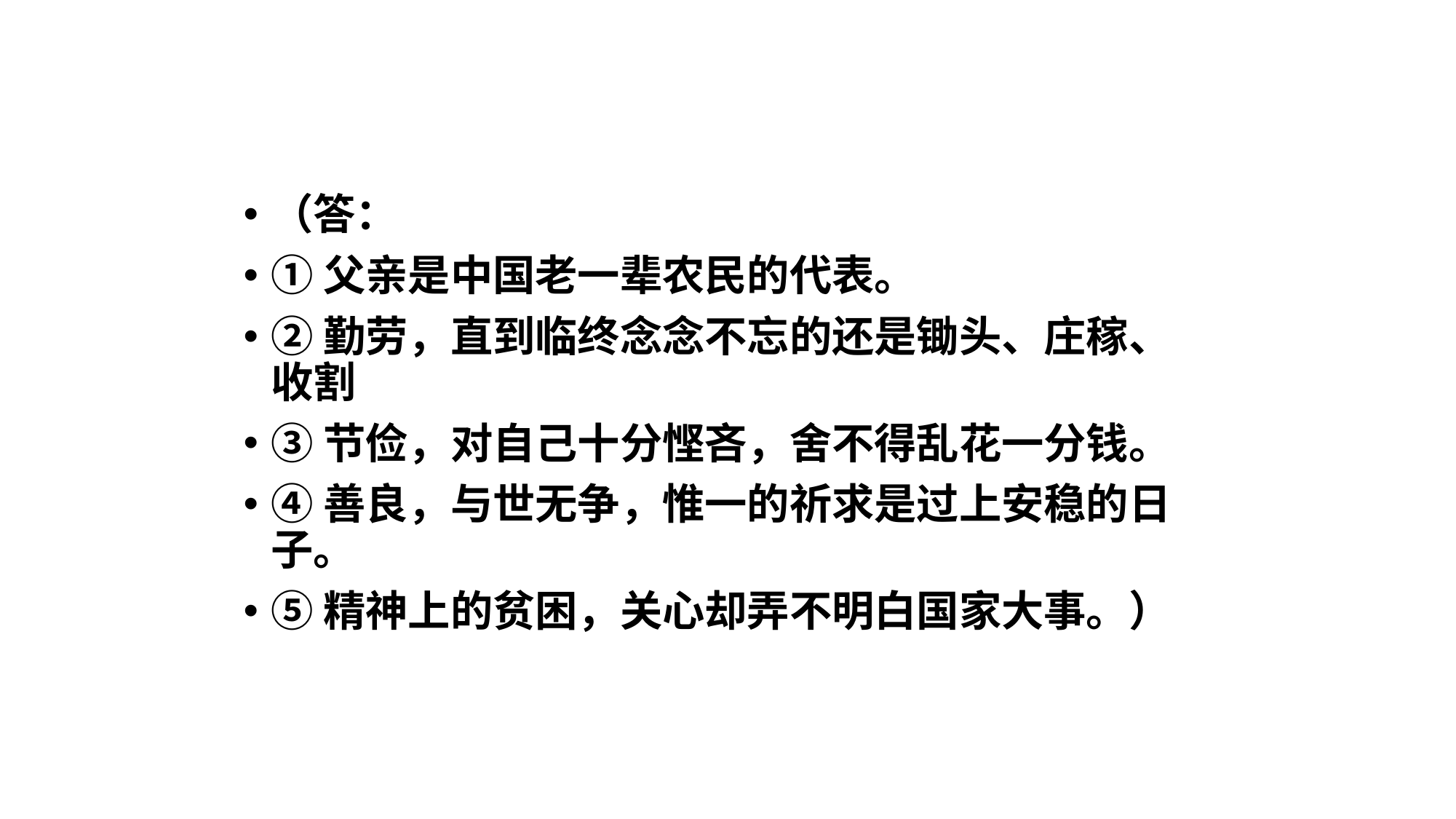

（答：
①父亲是中国老一辈农民的代表。
②勤劳，直到临终念念不忘的还是锄头、庄稼、收割
③节俭，对自己十分悭吝，舍不得乱花一分钱。
④善良，与世无争，惟一的祈求是过上安稳的日子。
⑤精神上的贫困，关心却弄不明白国家大事。）